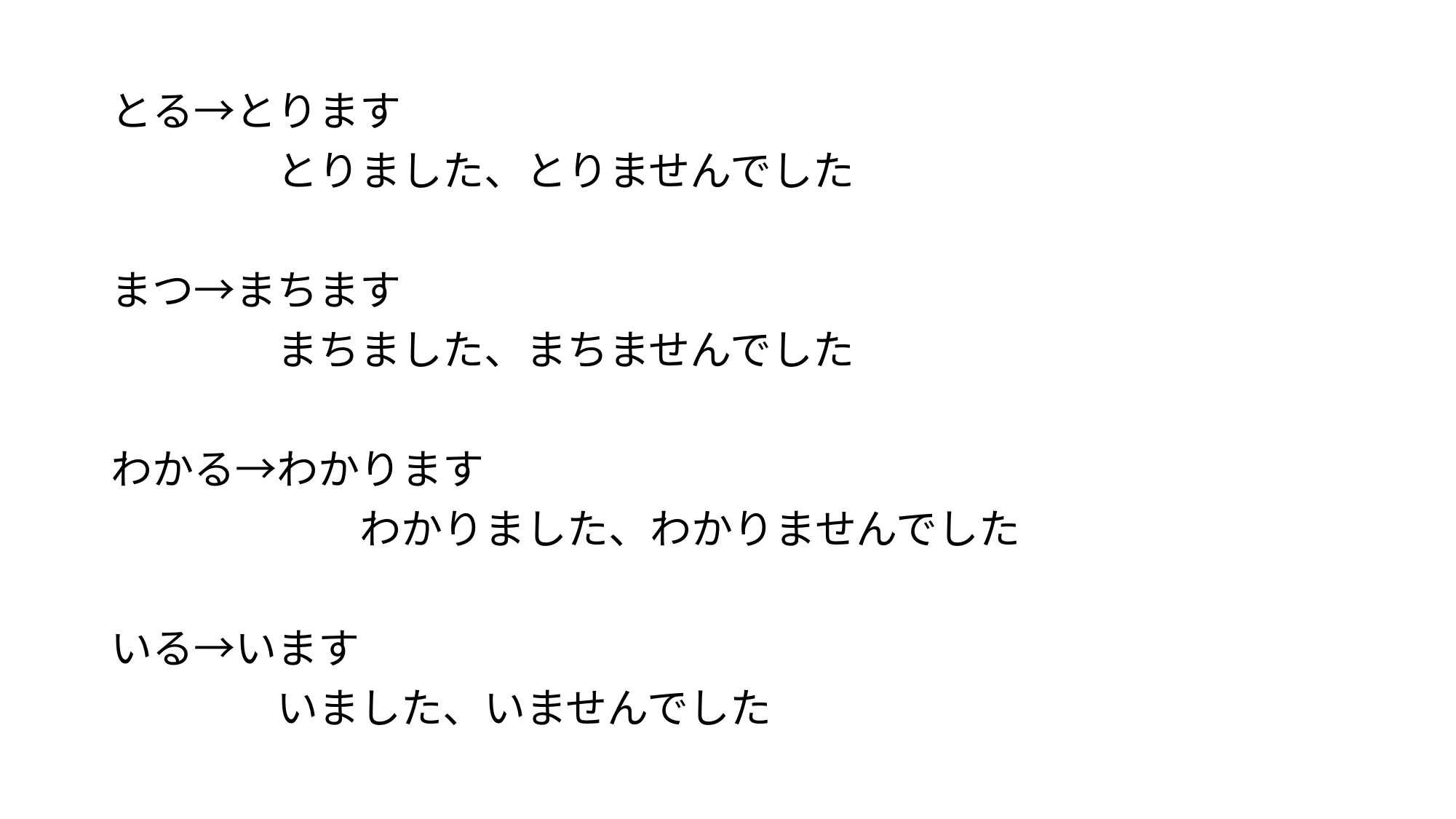

#
とる→とります
　　　　とりました、とりませんでした

まつ→まちます
　　　　まちました、まちませんでした

わかる→わかります
　　　　　　わかりました、わかりませんでした

いる→います
　　　　いました、いませんでした